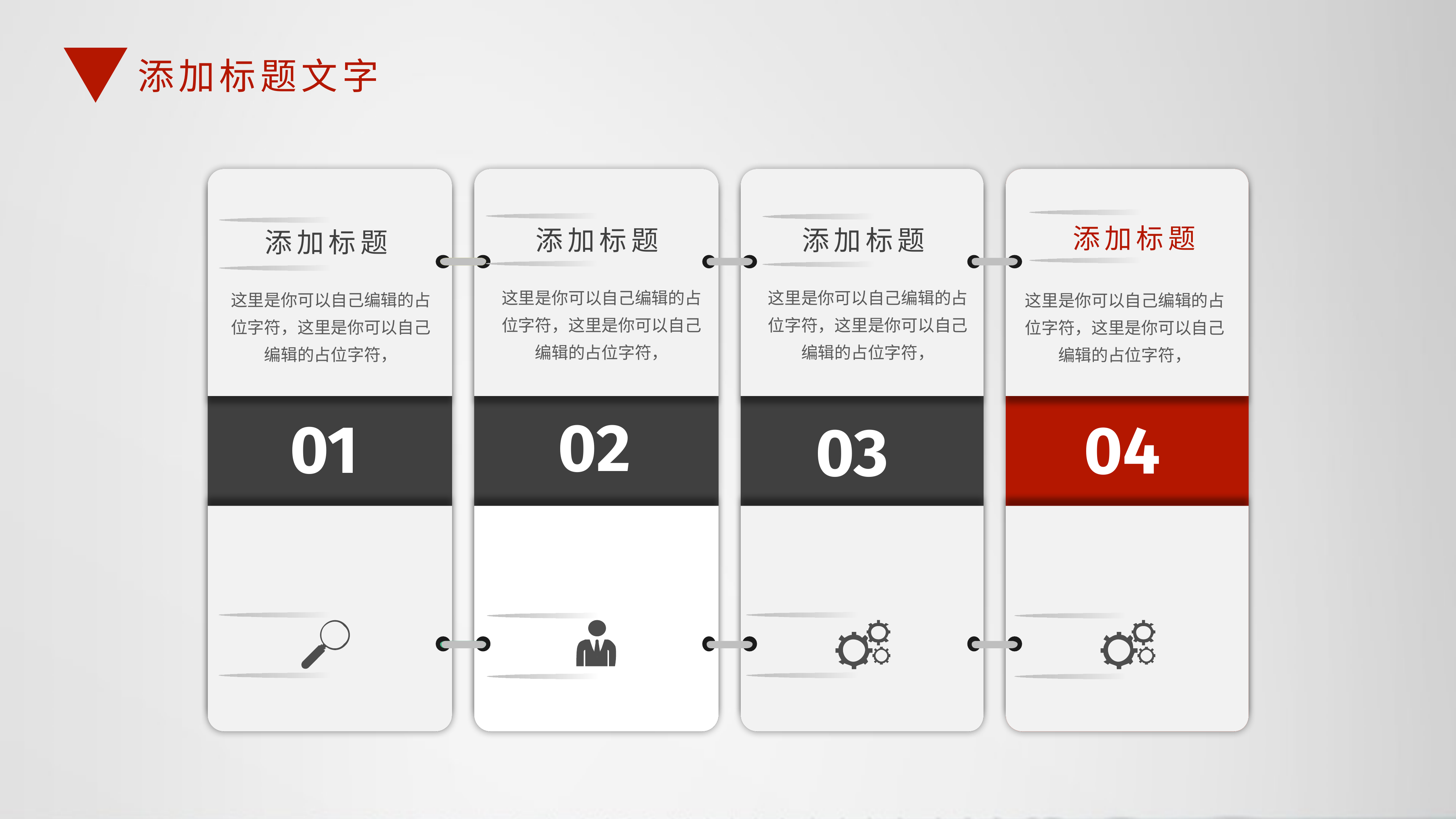

添加标题文字

添加标题

添加标题
添加标题
添加标题
这里是你可以自己编辑的占位字符，这里是你可以自己编辑的占位字符，
这里是你可以自己编辑的占位字符，这里是你可以自己编辑的占位字符，
这里是你可以自己编辑的占位字符，这里是你可以自己编辑的占位字符，
这里是你可以自己编辑的占位字符，这里是你可以自己编辑的占位字符，
02
01
04
03